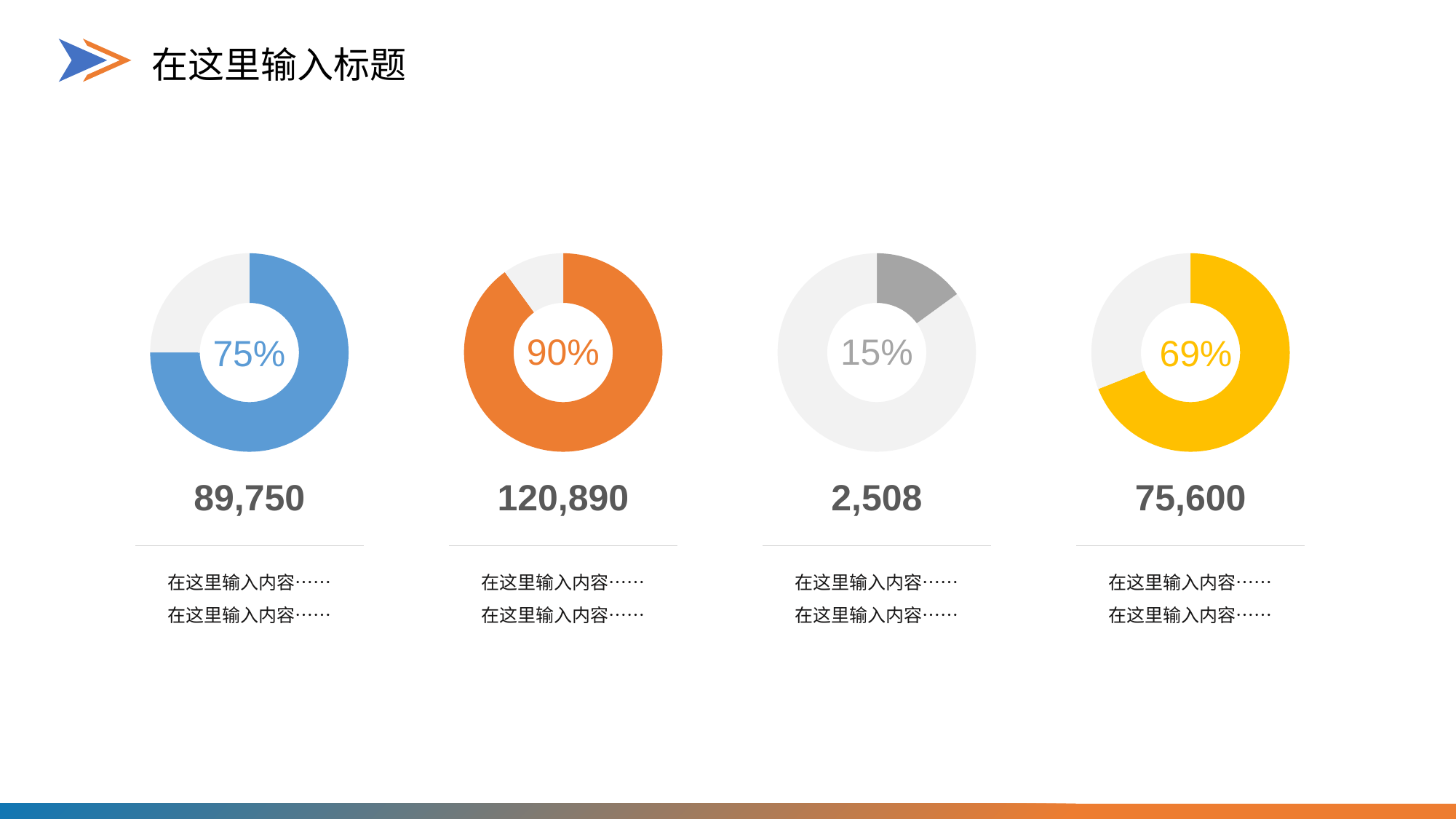

在这里输入标题

### Chart

| Category | Sales |
|---|---|
| 1st Qtr | 75.0 |
| 2nd Qtr | 25.0 |

### Chart

| Category | Sales |
|---|---|
| 1st Qtr | 90.0 |
| 2nd Qtr | 10.0 |

### Chart

| Category | Sales |
|---|---|
| 1st Qtr | 15.0 |
| 2nd Qtr | 85.0 |

### Chart

| Category | Sales |
|---|---|
| 1st Qtr | 69.0 |
| 2nd Qtr | 31.0 |
15%
90%
75%
69%
89,750
120,890
2,508
75,600
在这里输入内容……
在这里输入内容……
在这里输入内容……
在这里输入内容……
在这里输入内容……
在这里输入内容……
在这里输入内容……
在这里输入内容……